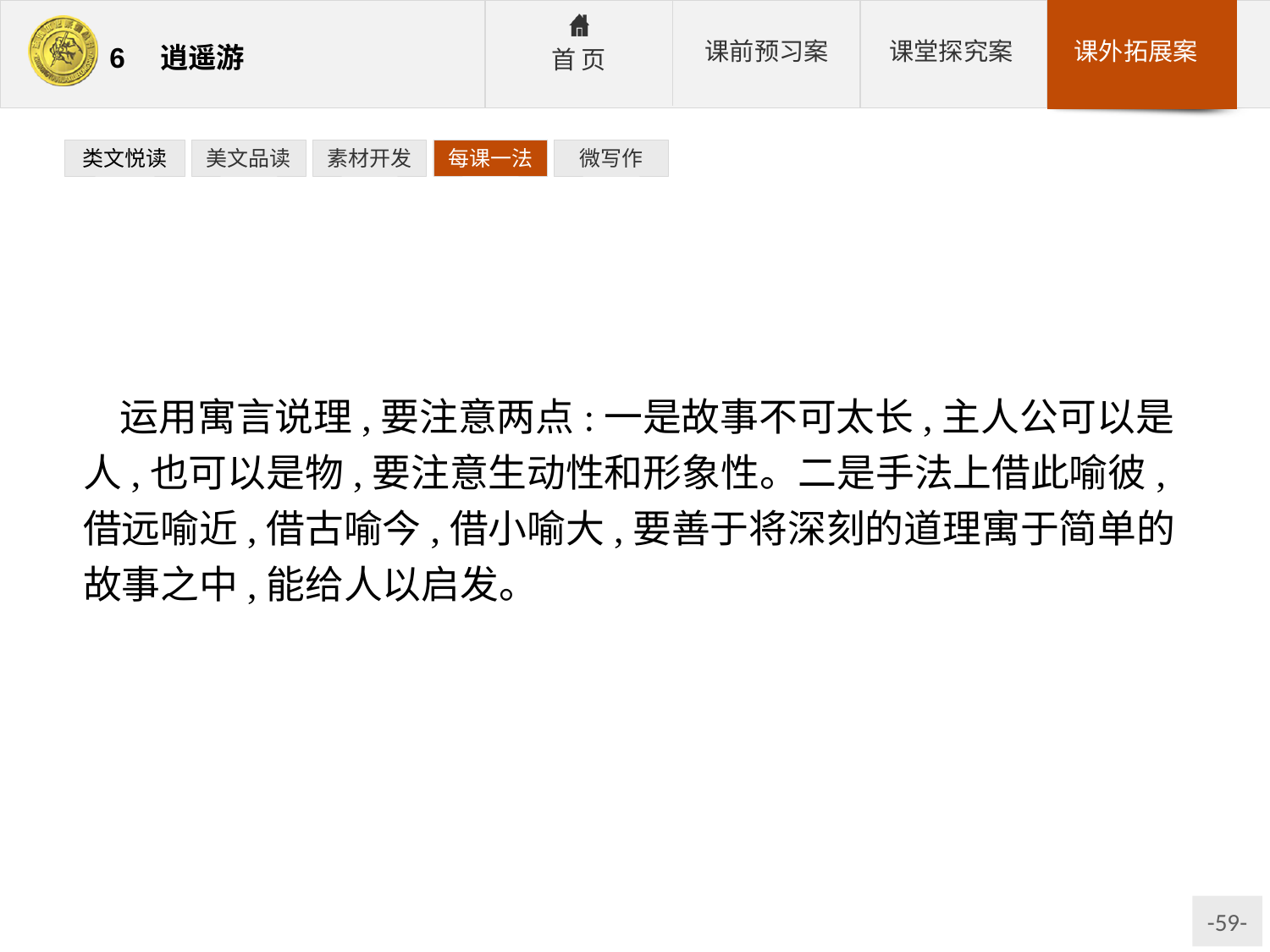

类文悦读
美文品读
素材开发
每课一法
微写作
运用寓言说理,要注意两点:一是故事不可太长,主人公可以是人,也可以是物,要注意生动性和形象性。二是手法上借此喻彼,借远喻近,借古喻今,借小喻大,要善于将深刻的道理寓于简单的故事之中,能给人以启发。